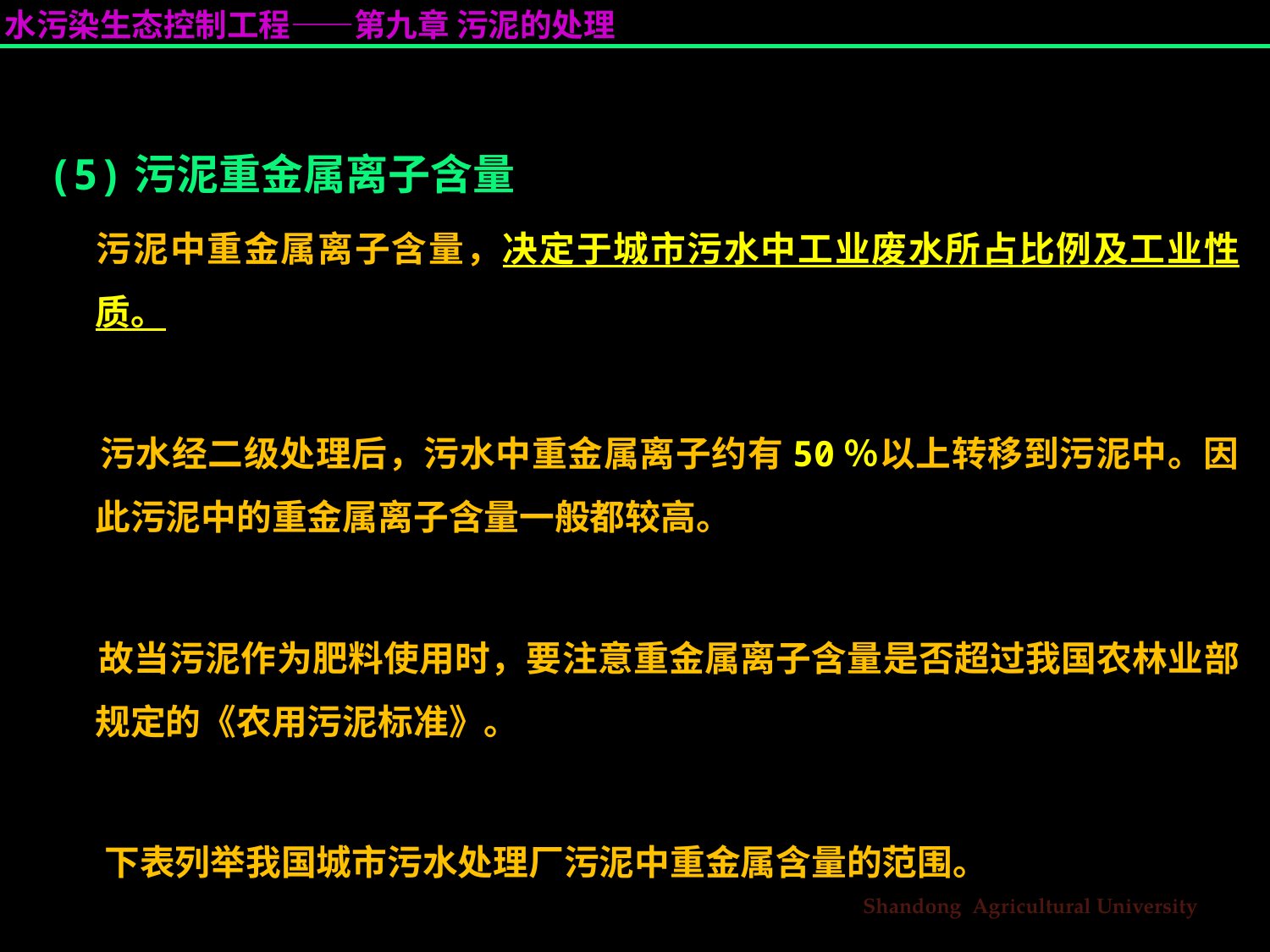

(5)污泥重金属离子含量
    污泥中重金属离子含量，决定于城市污水中工业废水所占比例及工业性质。

     污水经二级处理后，污水中重金属离子约有50％以上转移到污泥中。因此污泥中的重金属离子含量一般都较高。

     故当污泥作为肥料使用时，要注意重金属离子含量是否超过我国农林业部规定的《农用污泥标准》。

      下表列举我国城市污水处理厂污泥中重金属含量的范围。